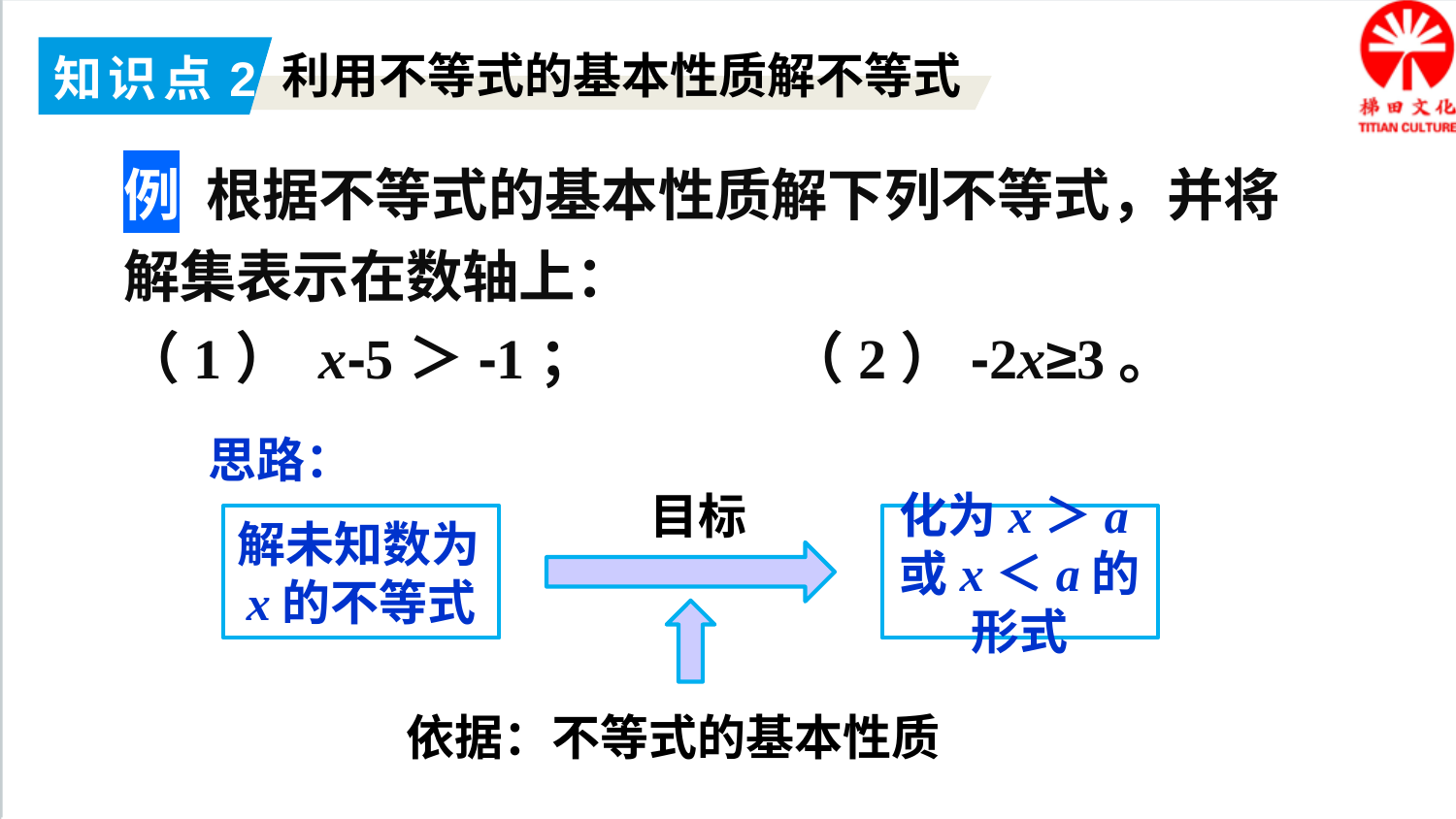

知识点2

利用不等式的基本性质解不等式
例  根据不等式的基本性质解下列不等式，并将解集表示在数轴上：
（1） x-5＞-1；               （2）-2x≥3。
思路：
目标
解未知数为x的不等式
化为x＞a或x＜a的形式

依据：不等式的基本性质